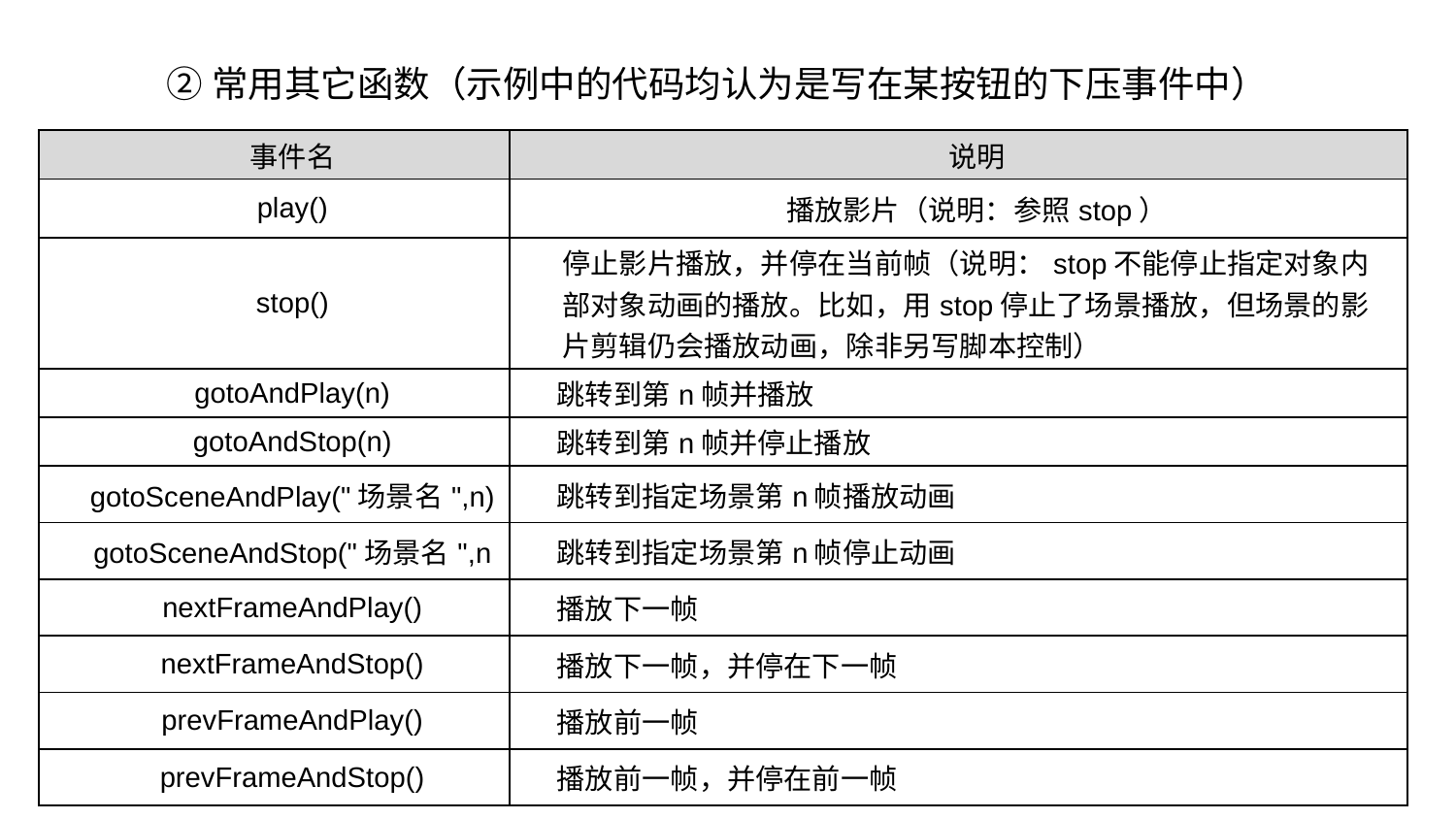

②常用其它函数（示例中的代码均认为是写在某按钮的下压事件中）
| 事件名 | 说明 |
| --- | --- |
| play() | 播放影片（说明：参照stop） |
| stop() | 停止影片播放，并停在当前帧（说明：stop不能停止指定对象内部对象动画的播放。比如，用stop停止了场景播放，但场景的影片剪辑仍会播放动画，除非另写脚本控制） |
| gotoAndPlay(n) | 跳转到第n帧并播放 |
| gotoAndStop(n) | 跳转到第n帧并停止播放 |
| gotoSceneAndPlay("场景名",n) | 跳转到指定场景第n帧播放动画 |
| gotoSceneAndStop("场景名",n | 跳转到指定场景第n帧停止动画 |
| nextFrameAndPlay() | 播放下一帧 |
| nextFrameAndStop() | 播放下一帧，并停在下一帧 |
| prevFrameAndPlay() | 播放前一帧 |
| prevFrameAndStop() | 播放前一帧，并停在前一帧 |